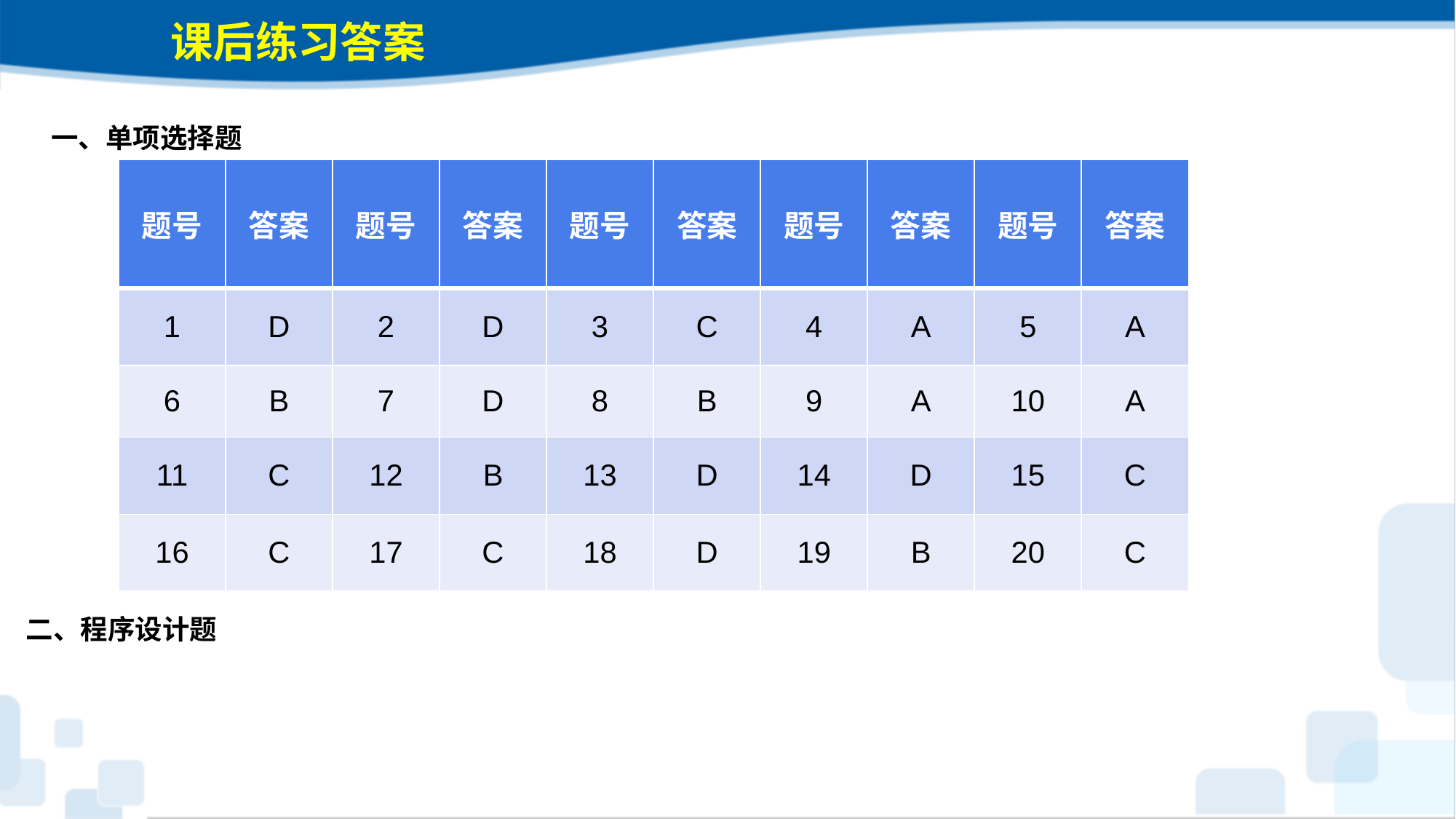

课后练习答案
一、单项选择题
| 题号 | 答案 | 题号 | 答案 | 题号 | 答案 | 题号 | 答案 | 题号 | 答案 |
| --- | --- | --- | --- | --- | --- | --- | --- | --- | --- |
| 1 | D | 2 | D | 3 | C | 4 | A | 5 | A |
| 6 | B | 7 | D | 8 | B | 9 | A | 10 | A |
| 11 | C | 12 | B | 13 | D | 14 | D | 15 | C |
| 16 | C | 17 | C | 18 | D | 19 | B | 20 | C |
二、程序设计题